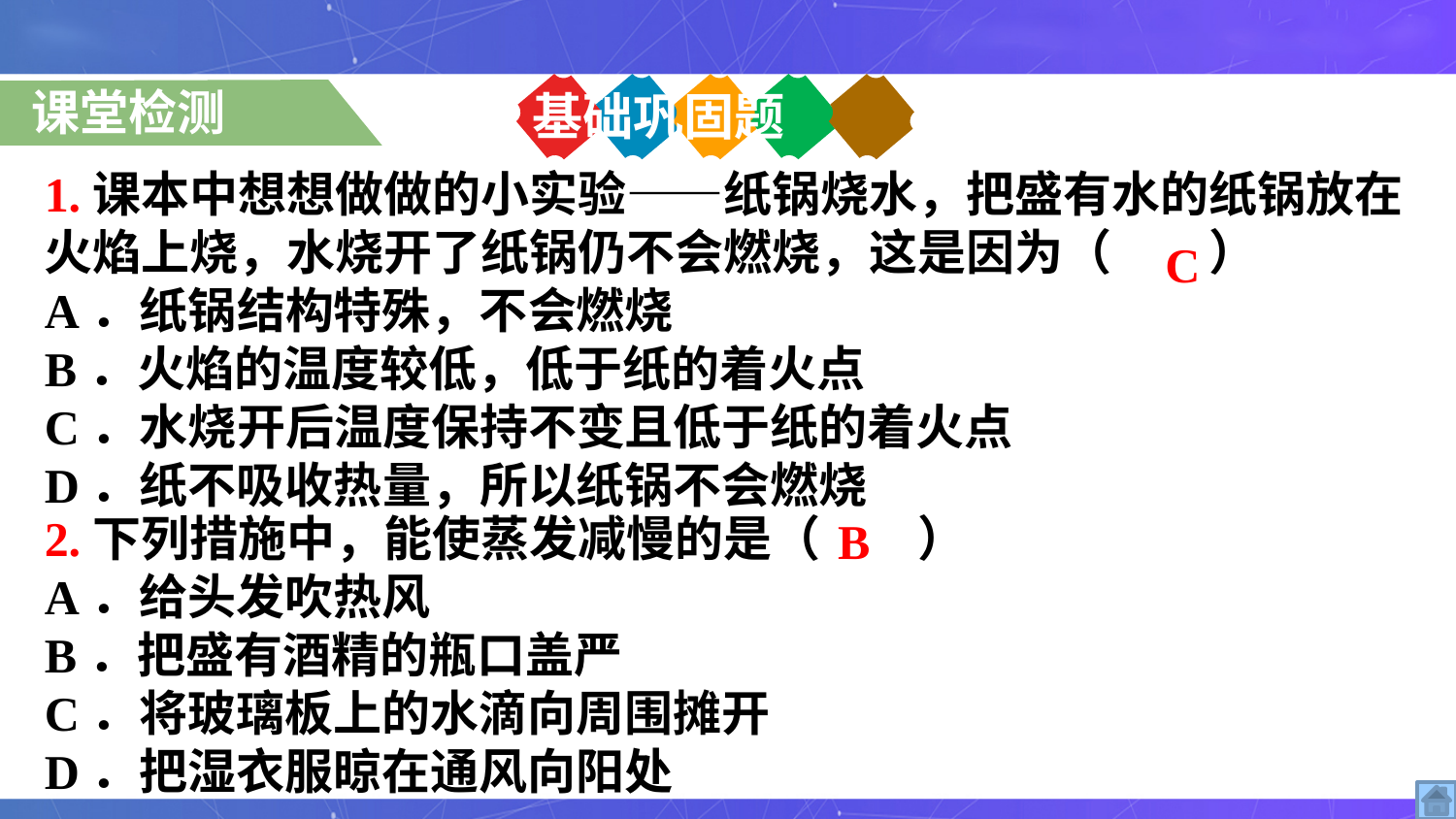

课堂检测
基础巩固题

1.课本中想想做做的小实验——纸锅烧水，把盛有水的纸锅放在火焰上烧，水烧开了纸锅仍不会燃烧，这是因为（　　）
A．纸锅结构特殊，不会燃烧
B．火焰的温度较低，低于纸的着火点
C．水烧开后温度保持不变且低于纸的着火点
D．纸不吸收热量，所以纸锅不会燃烧
C
B
2.下列措施中，能使蒸发减慢的是（　　）
A．给头发吹热风
B．把盛有酒精的瓶口盖严
C．将玻璃板上的水滴向周围摊开
D．把湿衣服晾在通风向阳处